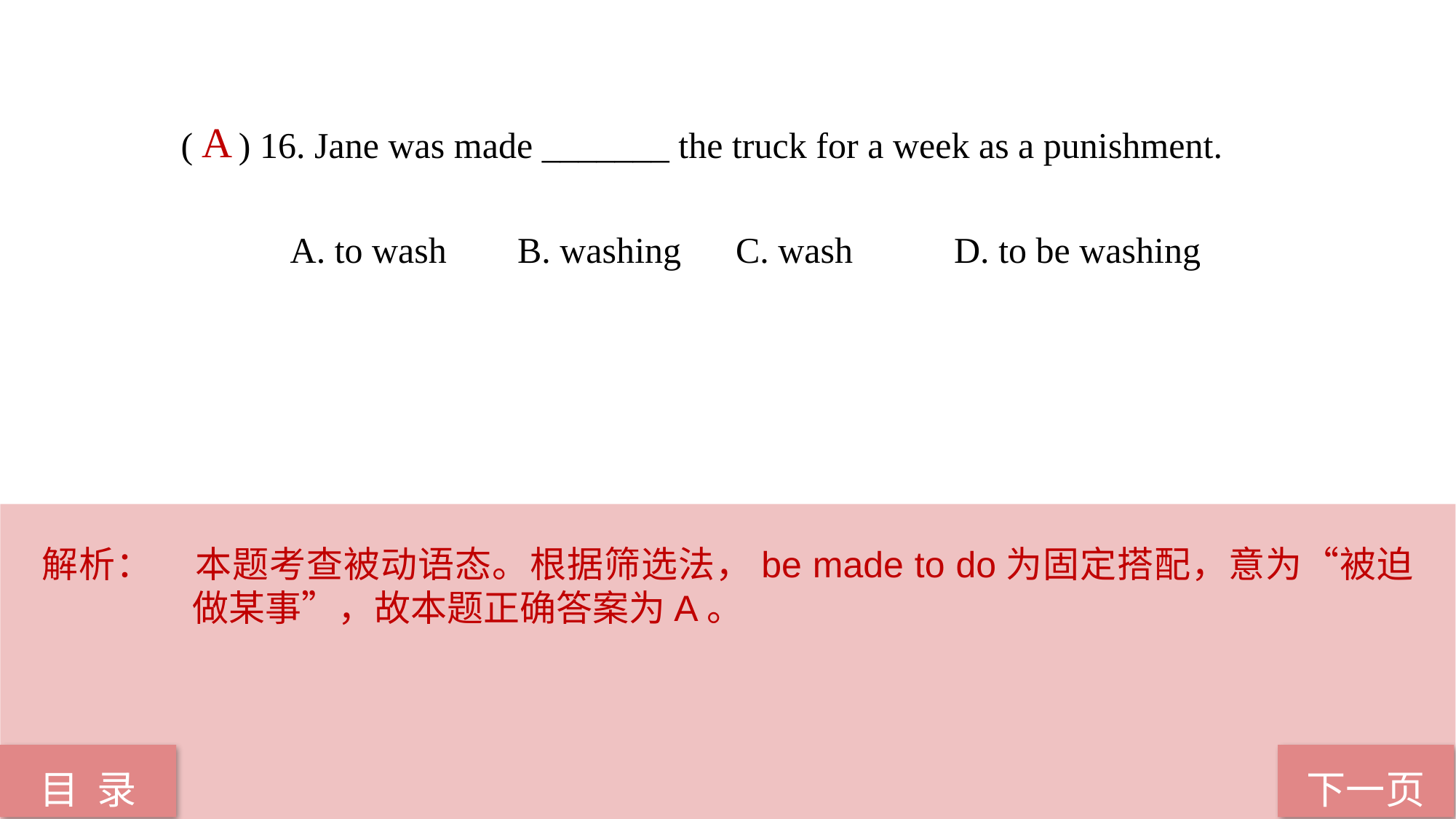

(     ) 16. Jane was made _______ the truck for a week as a punishment.

	A. to wash 	 В. washing	 C. wash	 D. to be washing
A
解析：	本题考查被动语态。根据筛选法，be made to do为固定搭配，意为“被迫做某事”，故本题正确答案为A。